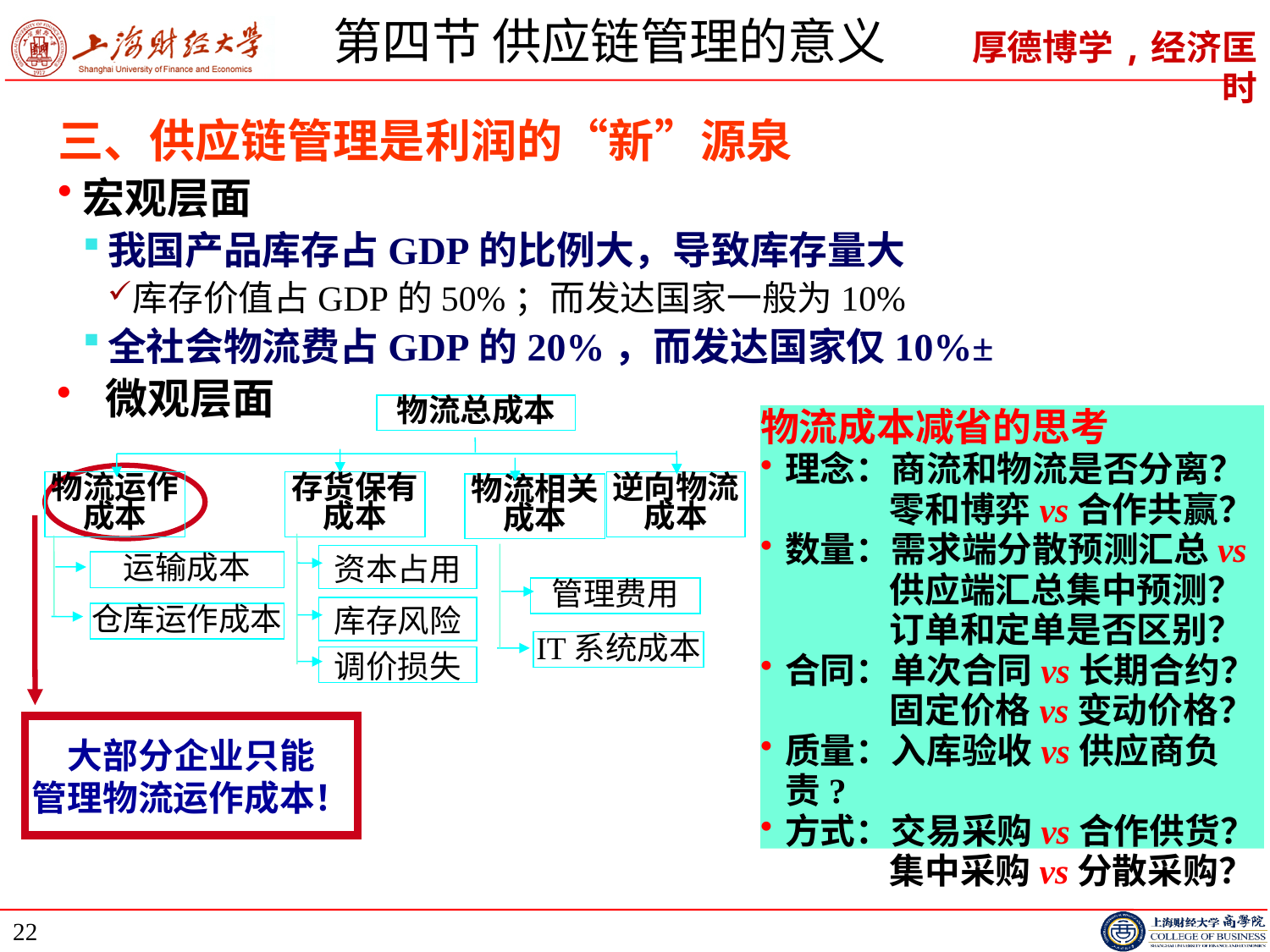

# 第四节 供应链管理的意义
三、供应链管理是利润的“新”源泉
宏观层面
我国产品库存占GDP的比例大，导致库存量大
库存价值占GDP的50%；而发达国家一般为10%
全社会物流费占GDP的20%，而发达国家仅10%±
微观层面
物流总成本

物流运作成本
存货保有成本
逆向物流成本
物流相关成本

资本占用

库存风险

调价损失

运输成本

仓库运作成本

管理费用

IT系统成本

物流成本减省的思考
理念：商流和物流是否分离？
               零和博弈vs合作共赢？
数量：需求端分散预测汇总vs
               供应端汇总集中预测？
               订单和定单是否区别？
合同：单次合同vs长期合约？
               固定价格vs变动价格？
质量：入库验收vs供应商负责?
方式：交易采购vs合作供货？
               集中采购vs分散采购？

大部分企业只能
管理物流运作成本！
22